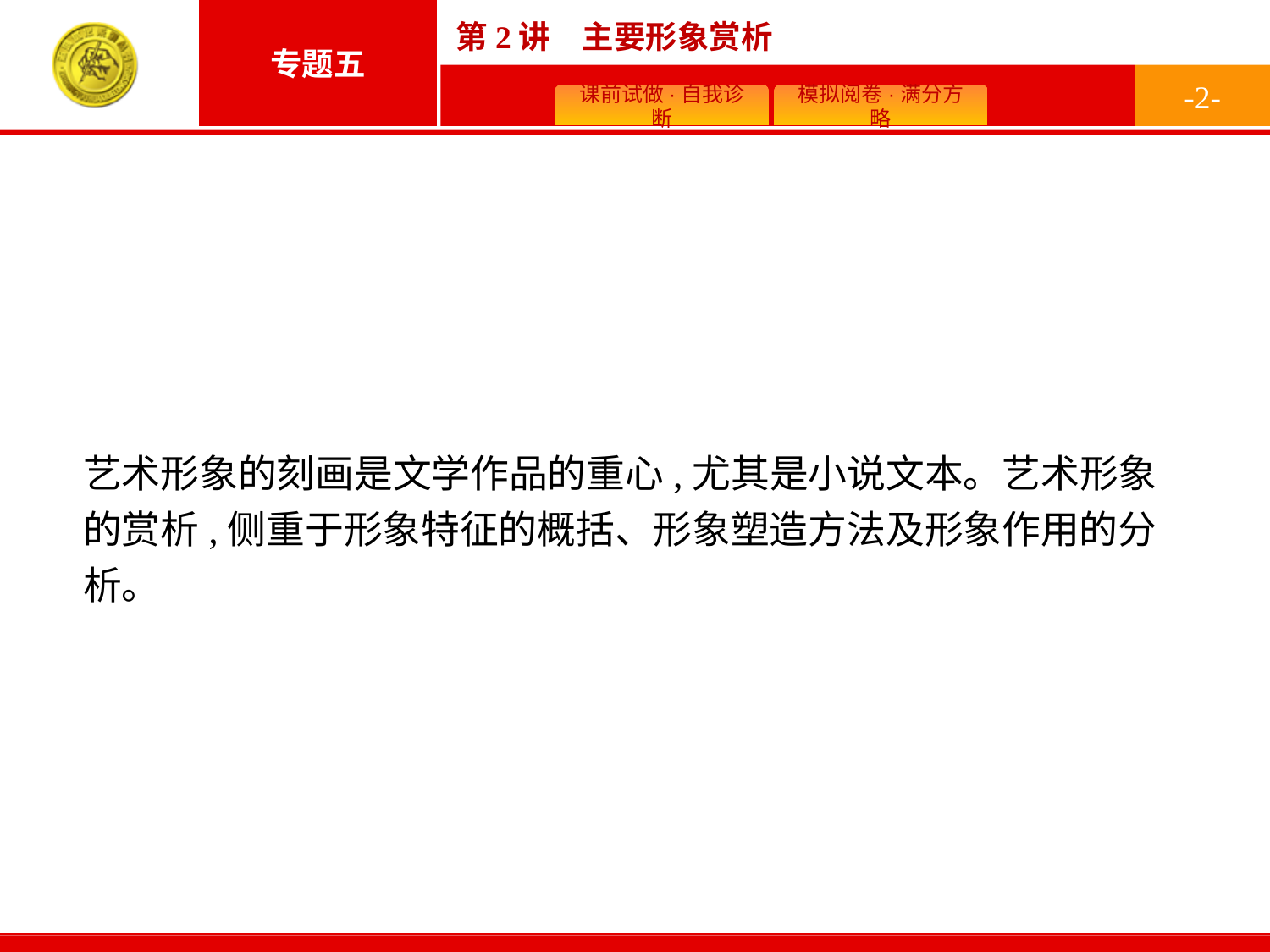

-2-
艺术形象的刻画是文学作品的重心,尤其是小说文本。艺术形象的赏析,侧重于形象特征的概括、形象塑造方法及形象作用的分析。